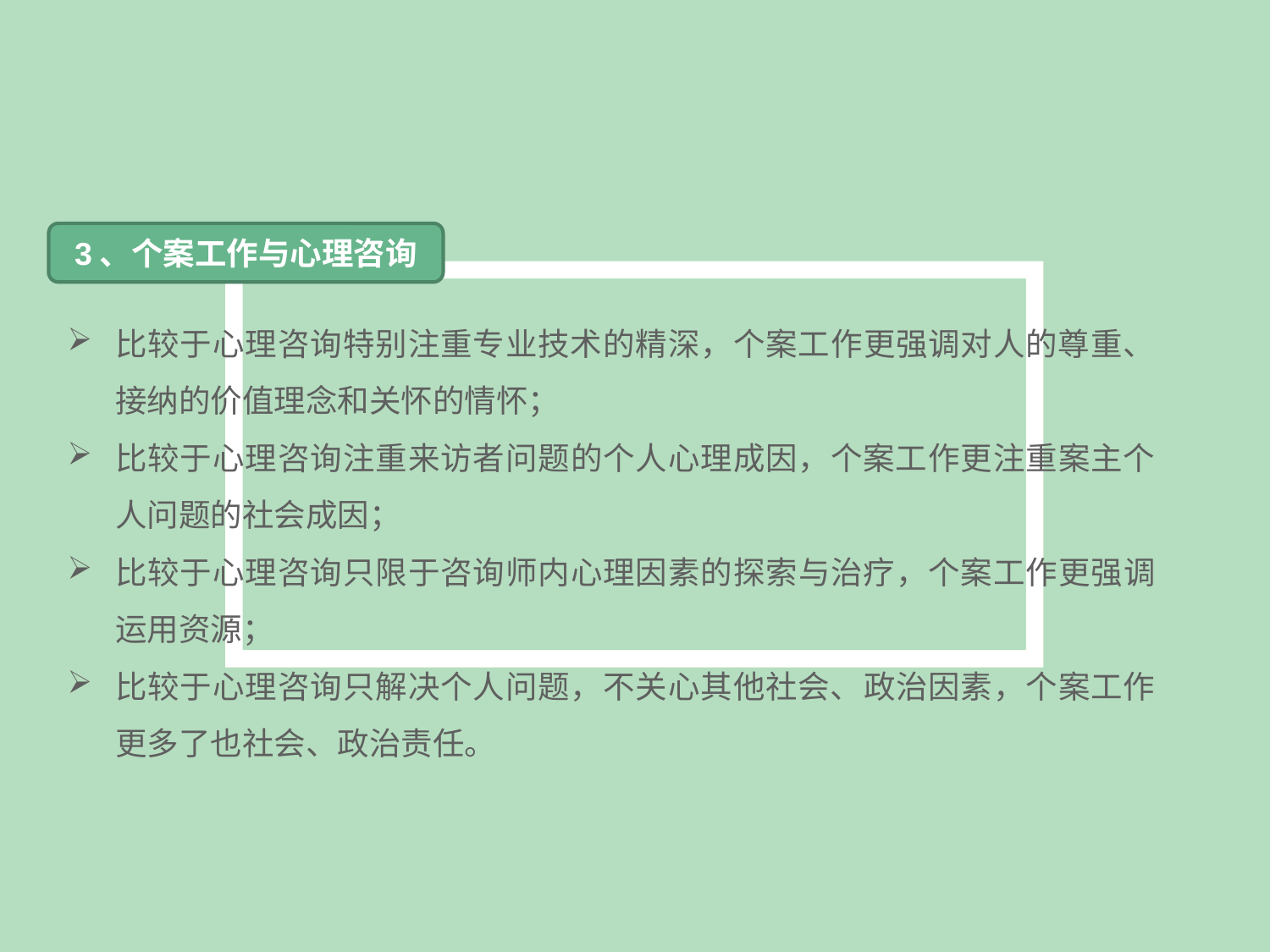

3、个案工作与心理咨询

比较于心理咨询特别注重专业技术的精深，个案工作更强调对人的尊重、接纳的价值理念和关怀的情怀；
比较于心理咨询注重来访者问题的个人心理成因，个案工作更注重案主个人问题的社会成因；
比较于心理咨询只限于咨询师内心理因素的探索与治疗，个案工作更强调运用资源；
比较于心理咨询只解决个人问题，不关心其他社会、政治因素，个案工作更多了也社会、政治责任。